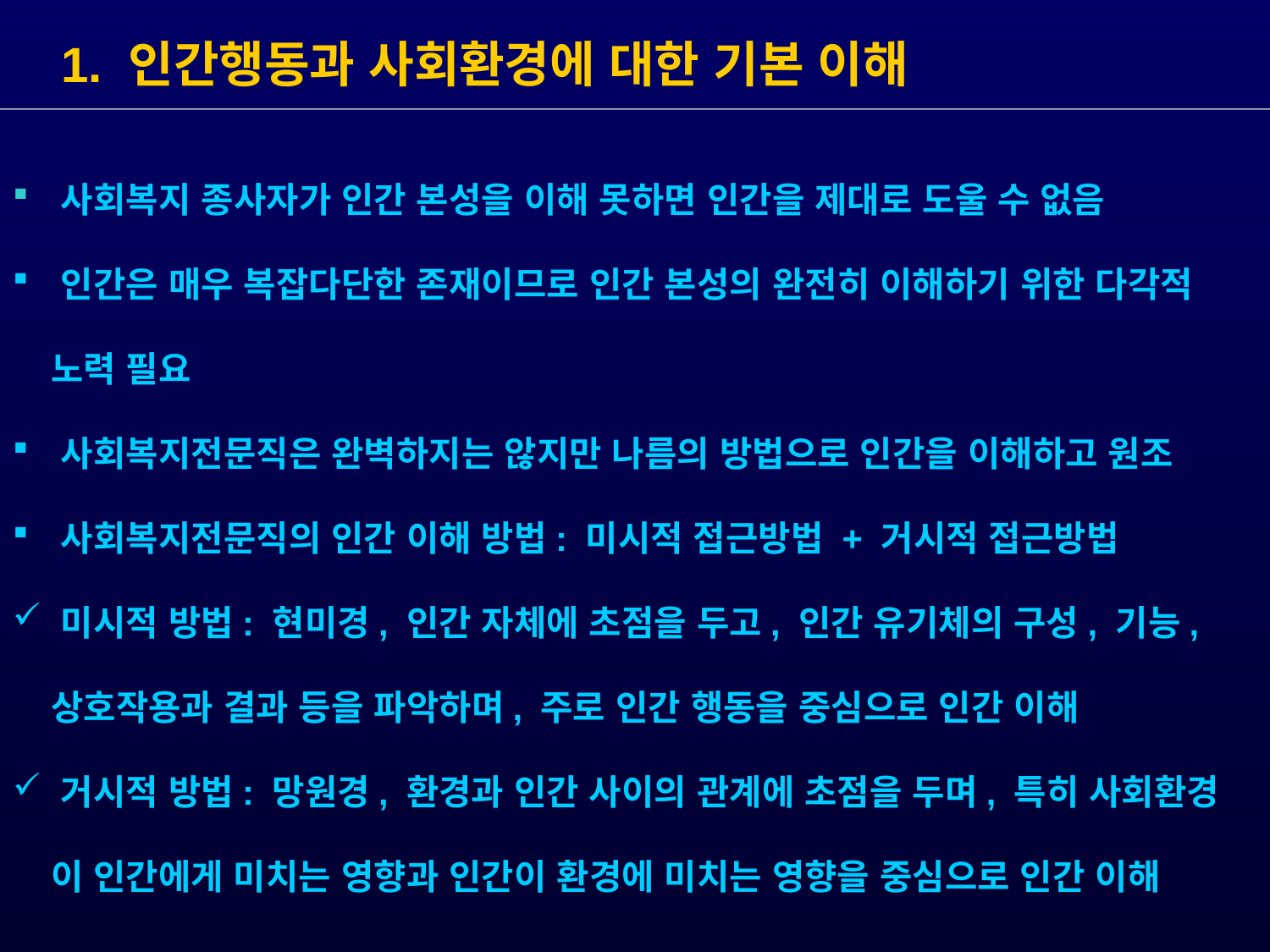

1. 인간행동과 사회환경에 대한 기본 이해

 사회복지 종사자가 인간 본성을 이해 못하면 인간을 제대로 도울 수 없음
 인간은 매우 복잡다단한 존재이므로 인간 본성의 완전히 이해하기 위한 다각적
   노력 필요
 사회복지전문직은 완벽하지는 않지만 나름의 방법으로 인간을 이해하고 원조
 사회복지전문직의 인간 이해 방법: 미시적 접근방법 + 거시적 접근방법
 미시적 방법: 현미경, 인간 자체에 초점을 두고, 인간 유기체의 구성, 기능,
   상호작용과 결과 등을 파악하며, 주로 인간 행동을 중심으로 인간 이해
 거시적 방법: 망원경, 환경과 인간 사이의 관계에 초점을 두며, 특히 사회환경
   이 인간에게 미치는 영향과 인간이 환경에 미치는 영향을 중심으로 인간 이해